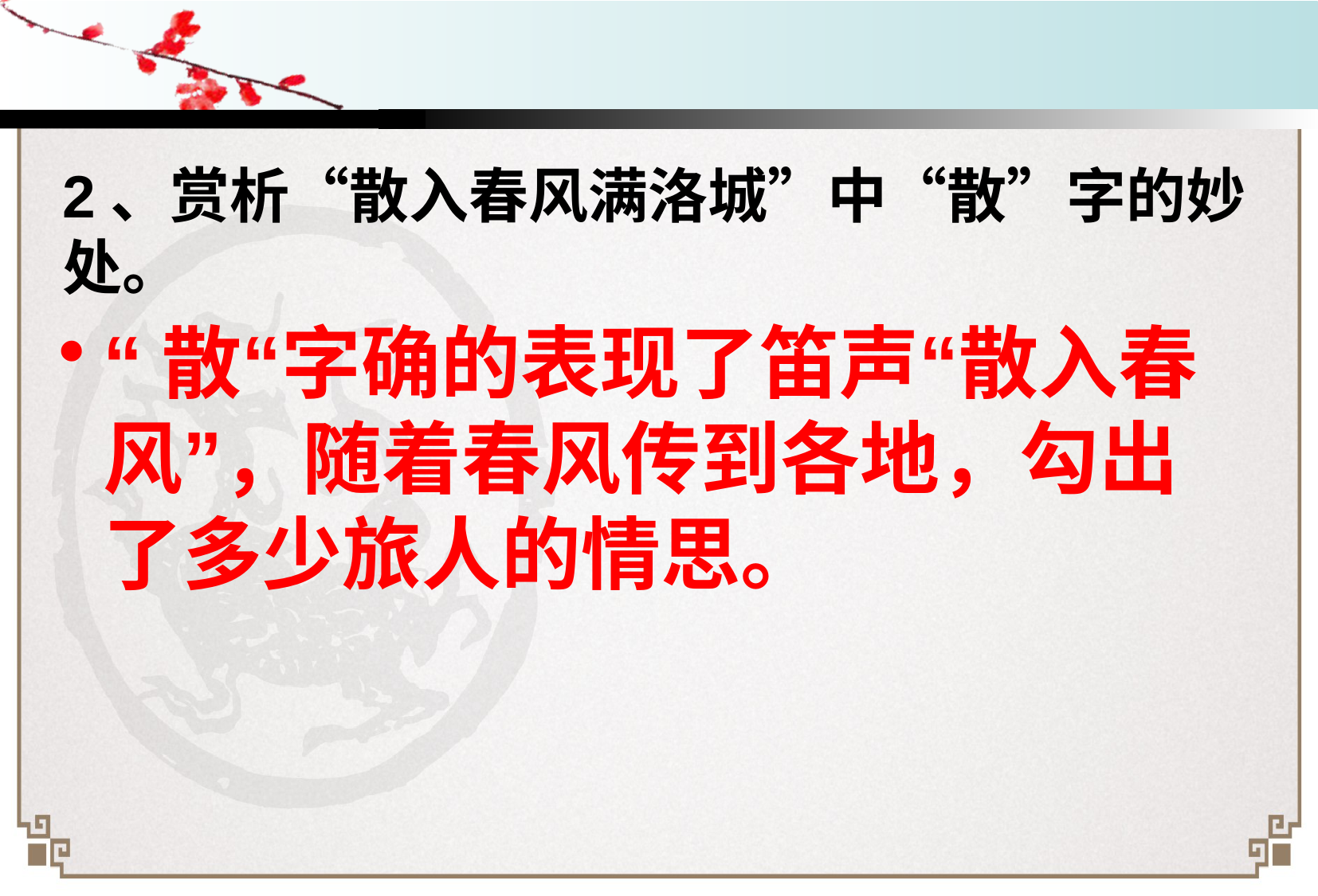

#
2、赏析“散入春风满洛城”中“散”字的妙处。
“散“字确的表现了笛声“散入春风”，随着春风传到各地，勾出了多少旅人的情思。